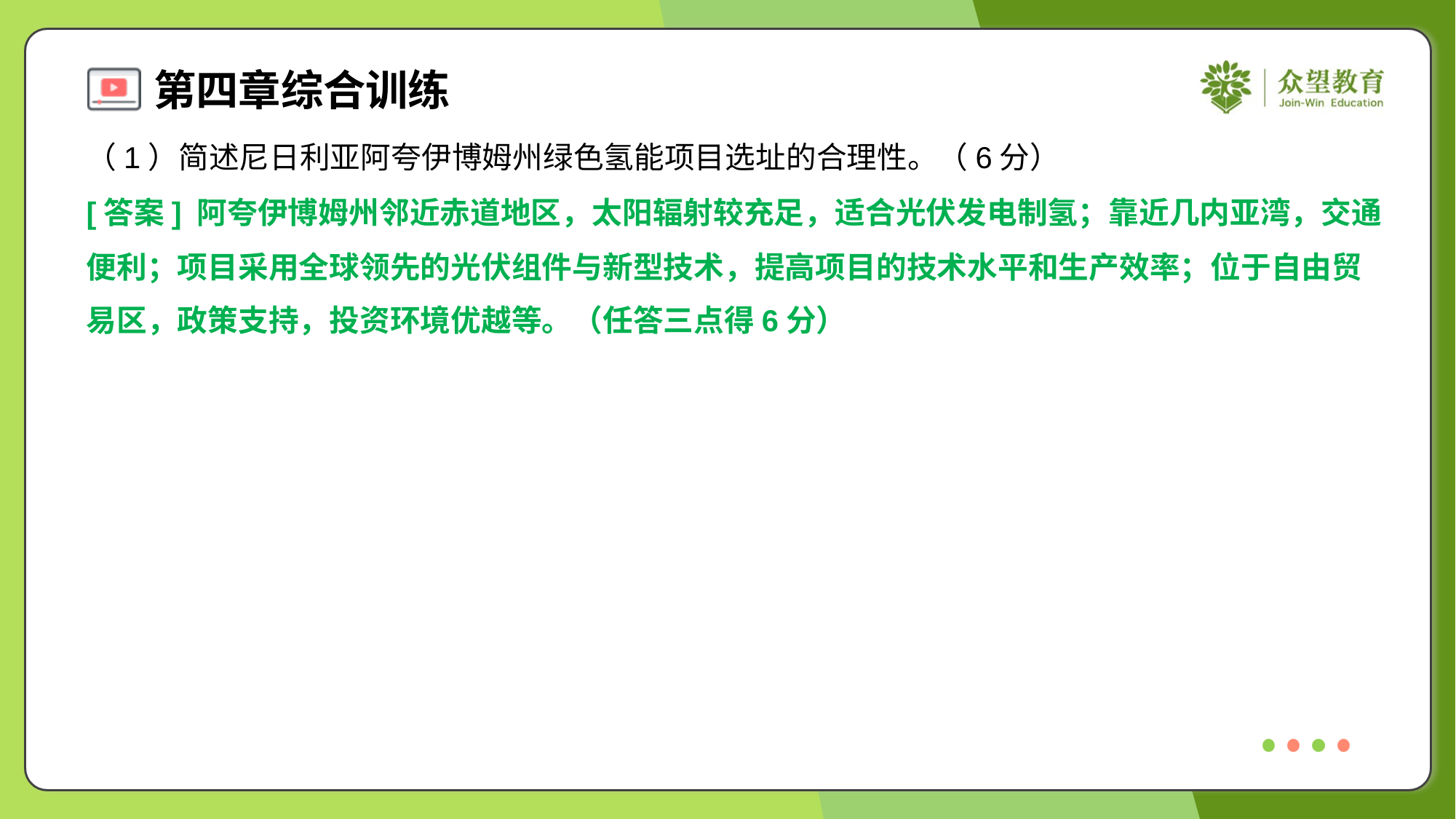

（1）简述尼日利亚阿夸伊博姆州绿色氢能项目选址的合理性。（6分）
[答案] 阿夸伊博姆州邻近赤道地区，太阳辐射较充足，适合光伏发电制氢；靠近几内亚湾，交通
便利；项目采用全球领先的光伏组件与新型技术，提高项目的技术水平和生产效率；位于自由贸
易区，政策支持，投资环境优越等。（任答三点得6分）